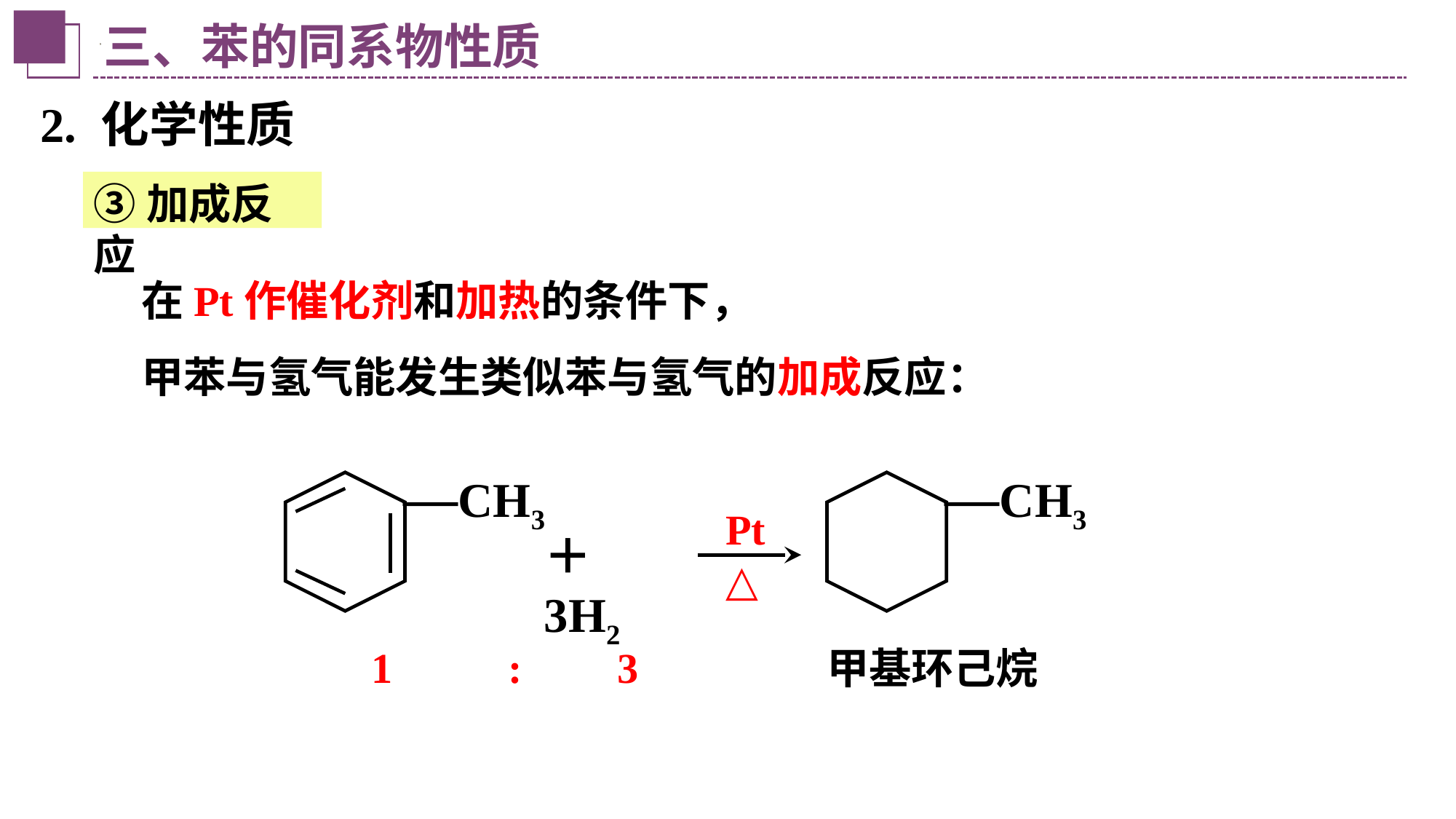

三、苯的同系物性质
2. 化学性质
③加成反应
在Pt作催化剂和加热的条件下，
甲苯与氢气能发生类似苯与氢气的加成反应：
—CH3

—CH3

Pt
△
＋3H2
1           :         3
甲基环己烷